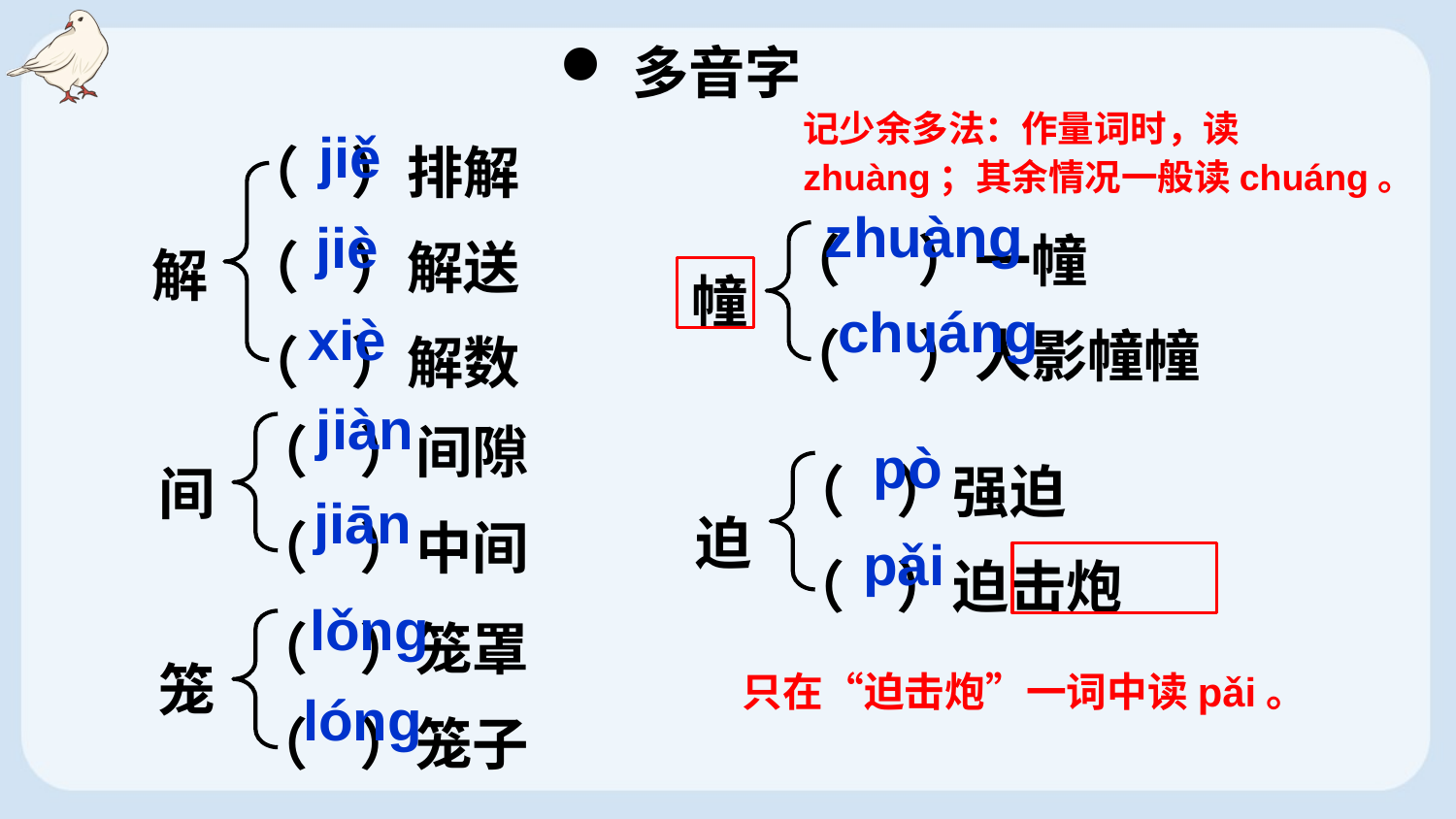

多音字
记少余多法：作量词时，读zhuànɡ；其余情况一般读chuánɡ。
（    ）排解
（    ）解送
（    ）解数
jiě

（      ）一幢
（      ）人影幢幢
zhuànɡ
解
jiè

幢

chuánɡ
xiè
（    ）间隙
（    ）中间
jiàn

间
（    ）强迫
（    ）迫击炮
pò

迫
jiān
pǎi

（    ）笼罩
（    ）笼子
lǒnɡ

笼
只在“迫击炮”一词中读pǎi。
lónɡ